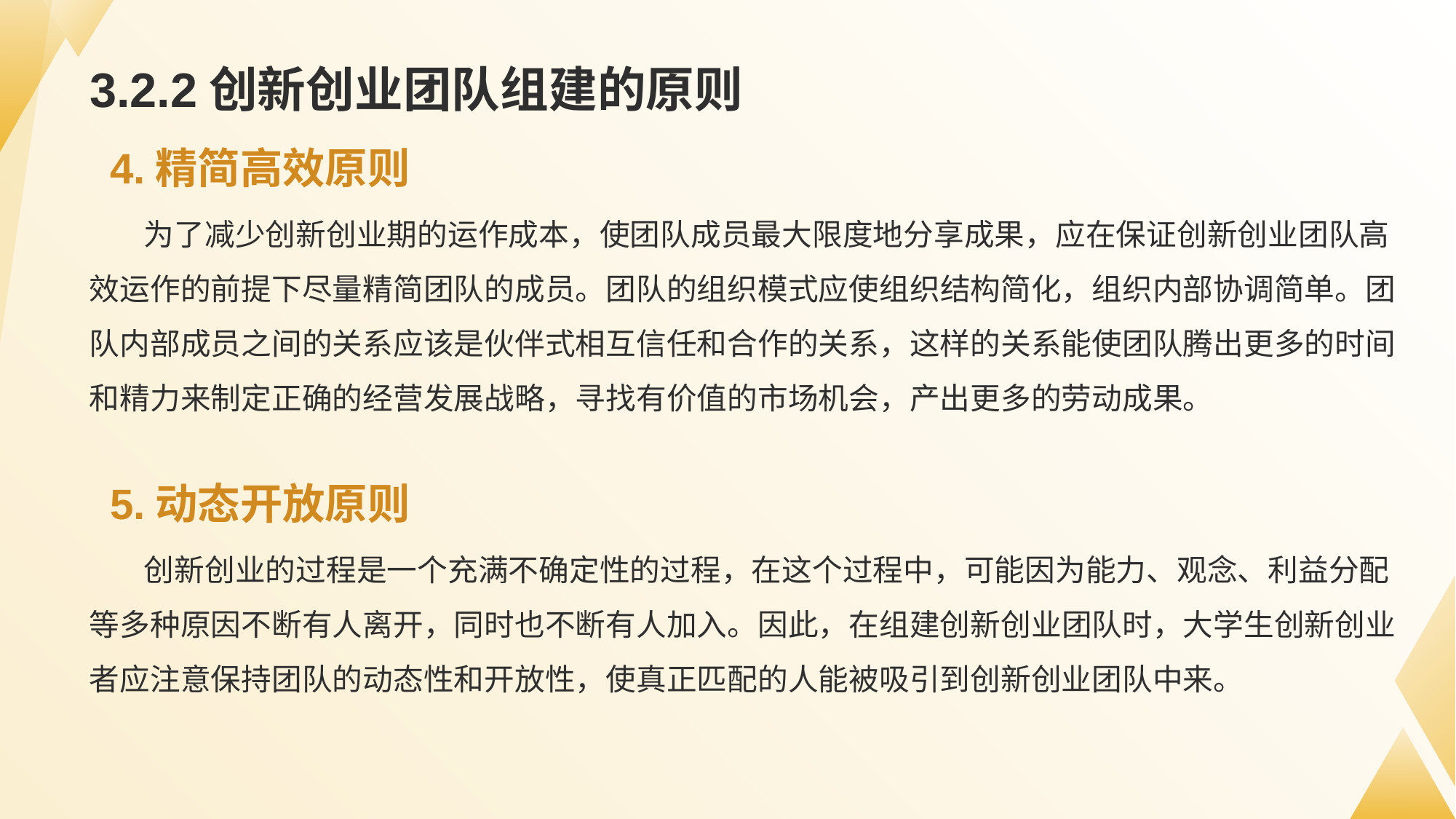

# 3.2.2创新创业团队组建的原则
4.精简高效原则
为了减少创新创业期的运作成本，使团队成员最大限度地分享成果，应在保证创新创业团队高效运作的前提下尽量精简团队的成员。团队的组织模式应使组织结构简化，组织内部协调简单。团队内部成员之间的关系应该是伙伴式相互信任和合作的关系，这样的关系能使团队腾出更多的时间和精力来制定正确的经营发展战略，寻找有价值的市场机会，产出更多的劳动成果。
5.动态开放原则
创新创业的过程是一个充满不确定性的过程，在这个过程中，可能因为能力、观念、利益分配等多种原因不断有人离开，同时也不断有人加入。因此，在组建创新创业团队时，大学生创新创业者应注意保持团队的动态性和开放性，使真正匹配的人能被吸引到创新创业团队中来。